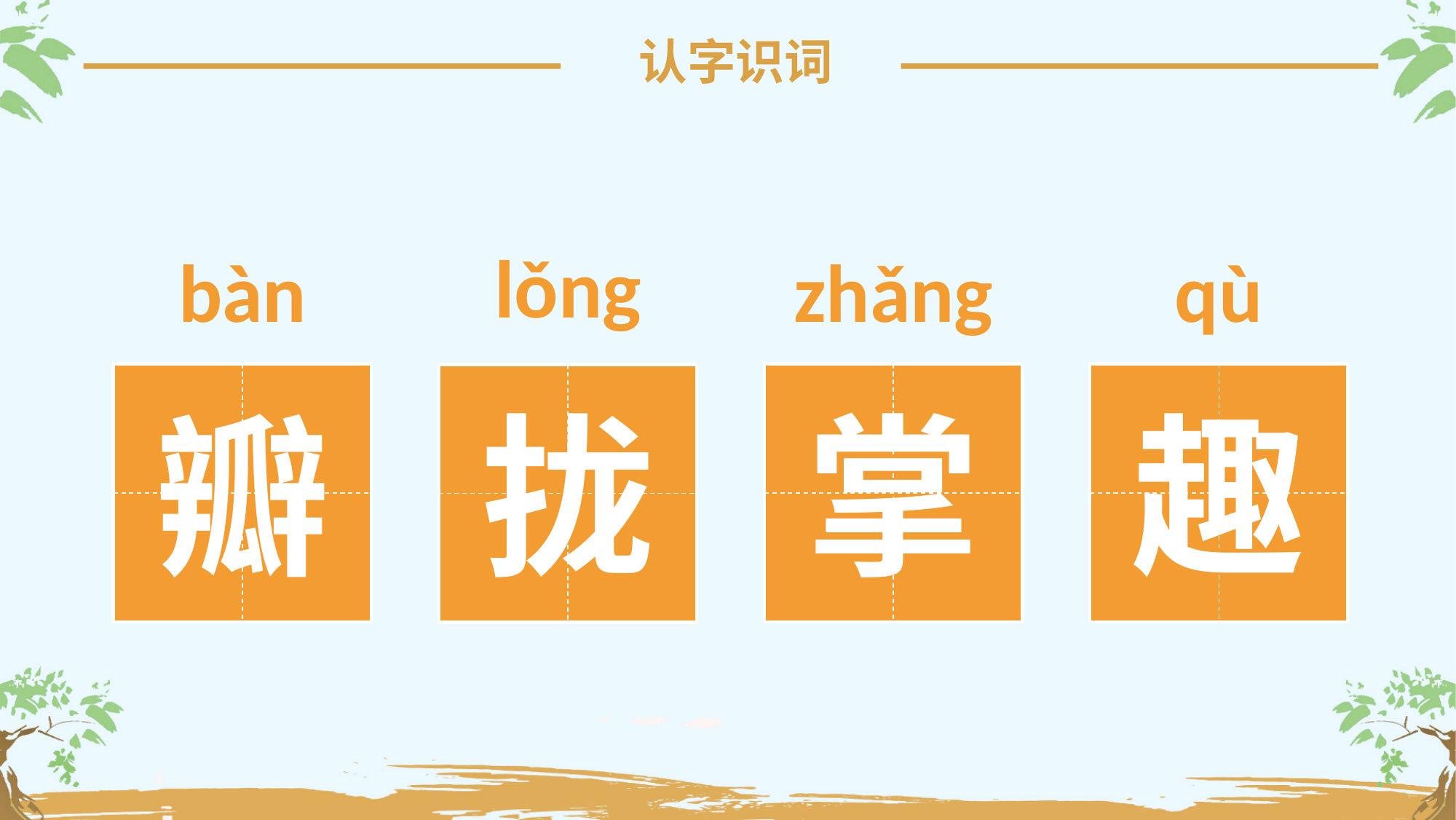

认字识词

lǒng
bàn
zhǎng
qù

瓣
掌
趣
拢